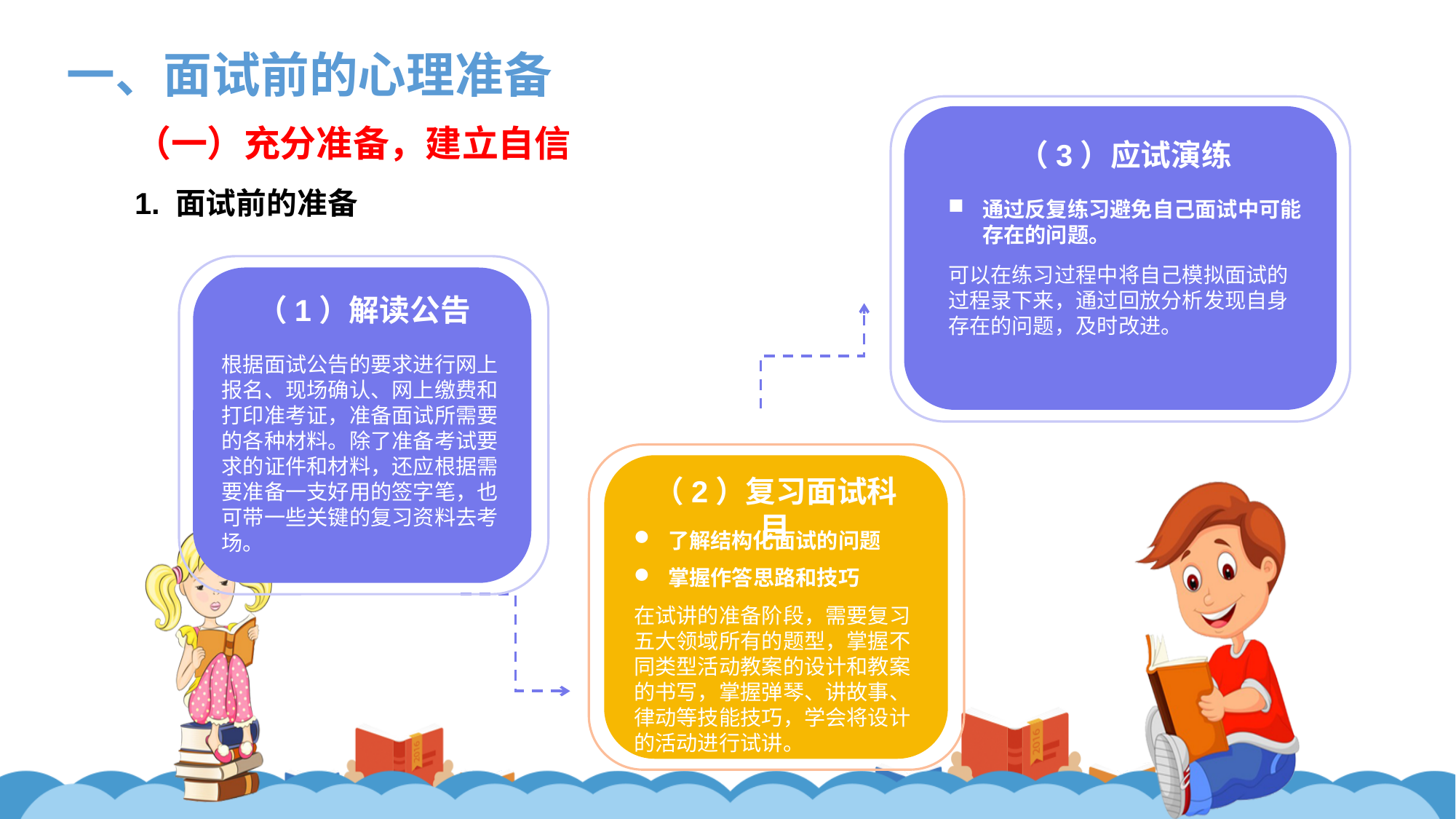

一、面试前的心理准备

（一）充分准备，建立自信
（3）应试演练
1. 面试前的准备
通过反复练习避免自己面试中可能存在的问题。
可以在练习过程中将自己模拟面试的过程录下来，通过回放分析发现自身存在的问题，及时改进。

（1）解读公告
根据面试公告的要求进行网上报名、现场确认、网上缴费和打印准考证，准备面试所需要的各种材料。除了准备考试要求的证件和材料，还应根据需要准备一支好用的签字笔，也可带一些关键的复习资料去考场。

（2）复习面试科目
了解结构化面试的问题
掌握作答思路和技巧
在试讲的准备阶段，需要复习五大领域所有的题型，掌握不同类型活动教案的设计和教案的书写，掌握弹琴、讲故事、律动等技能技巧，学会将设计的活动进行试讲。